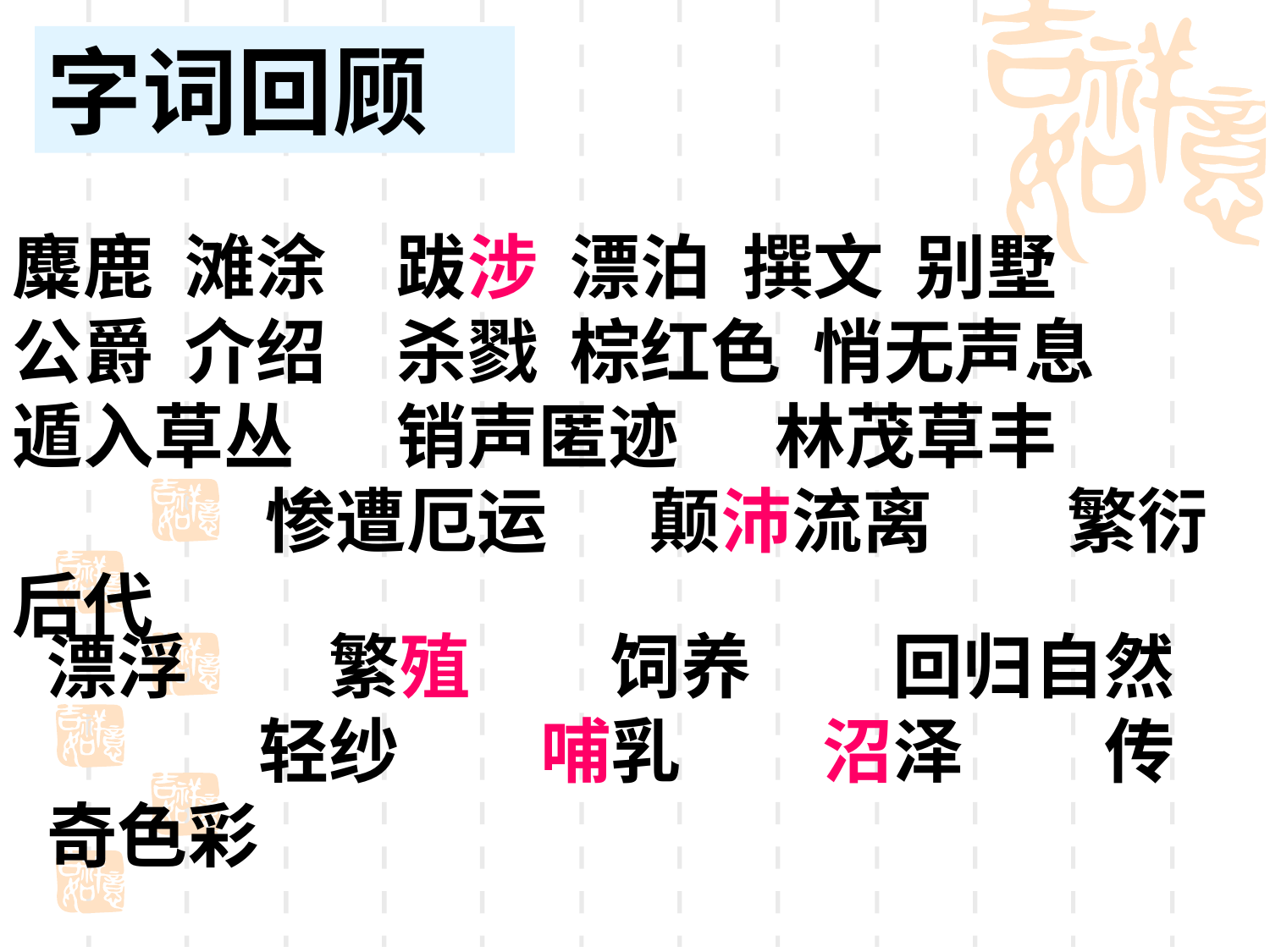

字词回顾
麋鹿  滩涂　跋涉  漂泊  撰文  别墅
公爵  介绍　杀戮  棕红色  悄无声息
遁入草丛　  销声匿迹      林茂草丰　    　　       惨遭厄运　  颠沛流离　    繁衍后代
漂浮　　繁殖　　饲养　　回归自然　　　轻纱　　哺乳　　沼泽　　传奇色彩